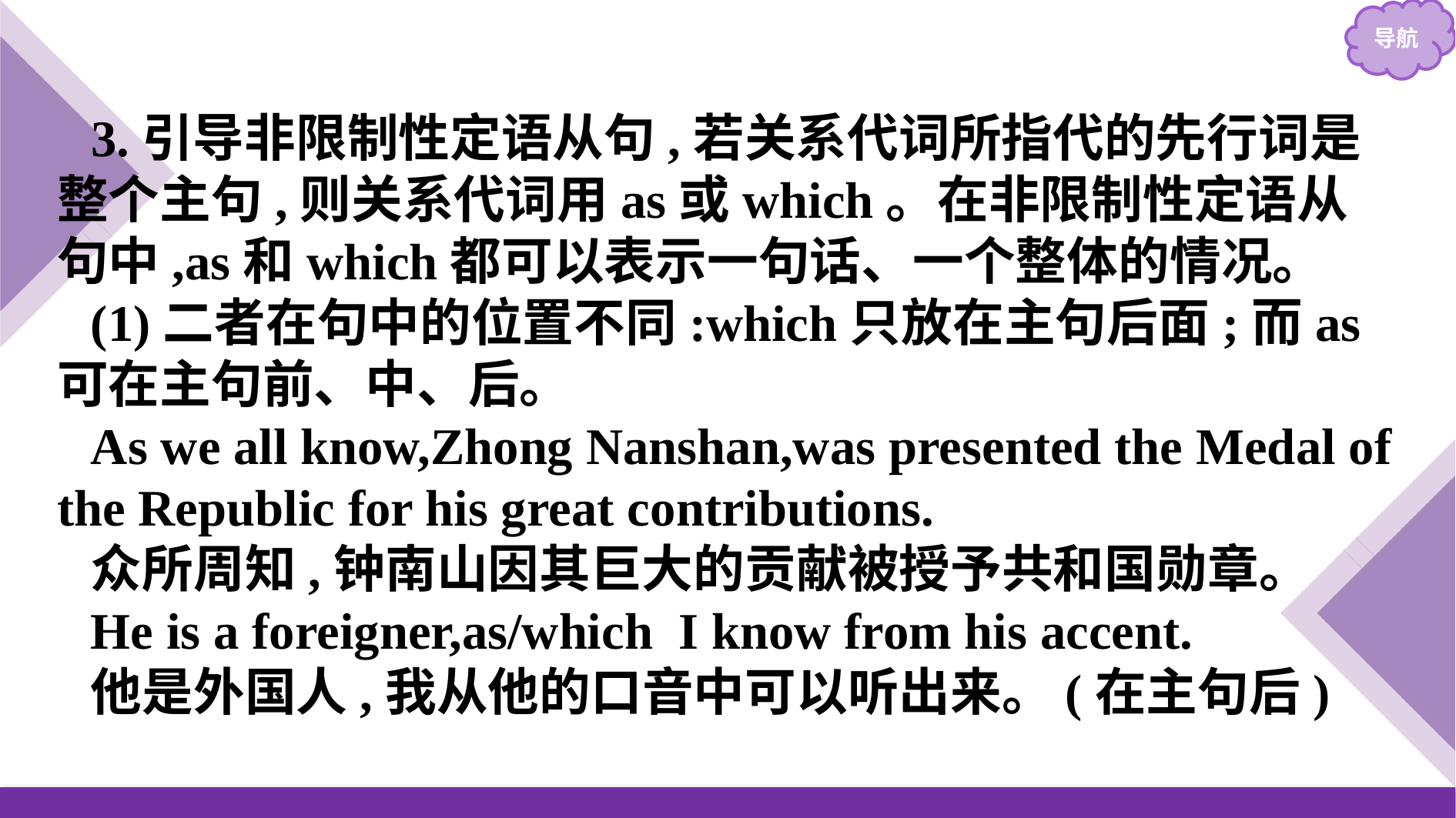

3.引导非限制性定语从句,若关系代词所指代的先行词是整个主句,则关系代词用as或which。在非限制性定语从句中,as和which都可以表示一句话、一个整体的情况。
(1)二者在句中的位置不同:which只放在主句后面;而as可在主句前、中、后。
As we all know,Zhong Nanshan,was presented the Medal of the Republic for his great contributions.
众所周知,钟南山因其巨大的贡献被授予共和国勋章。
He is a foreigner,as/which  I know from his accent.
他是外国人,我从他的口音中可以听出来。(在主句后)